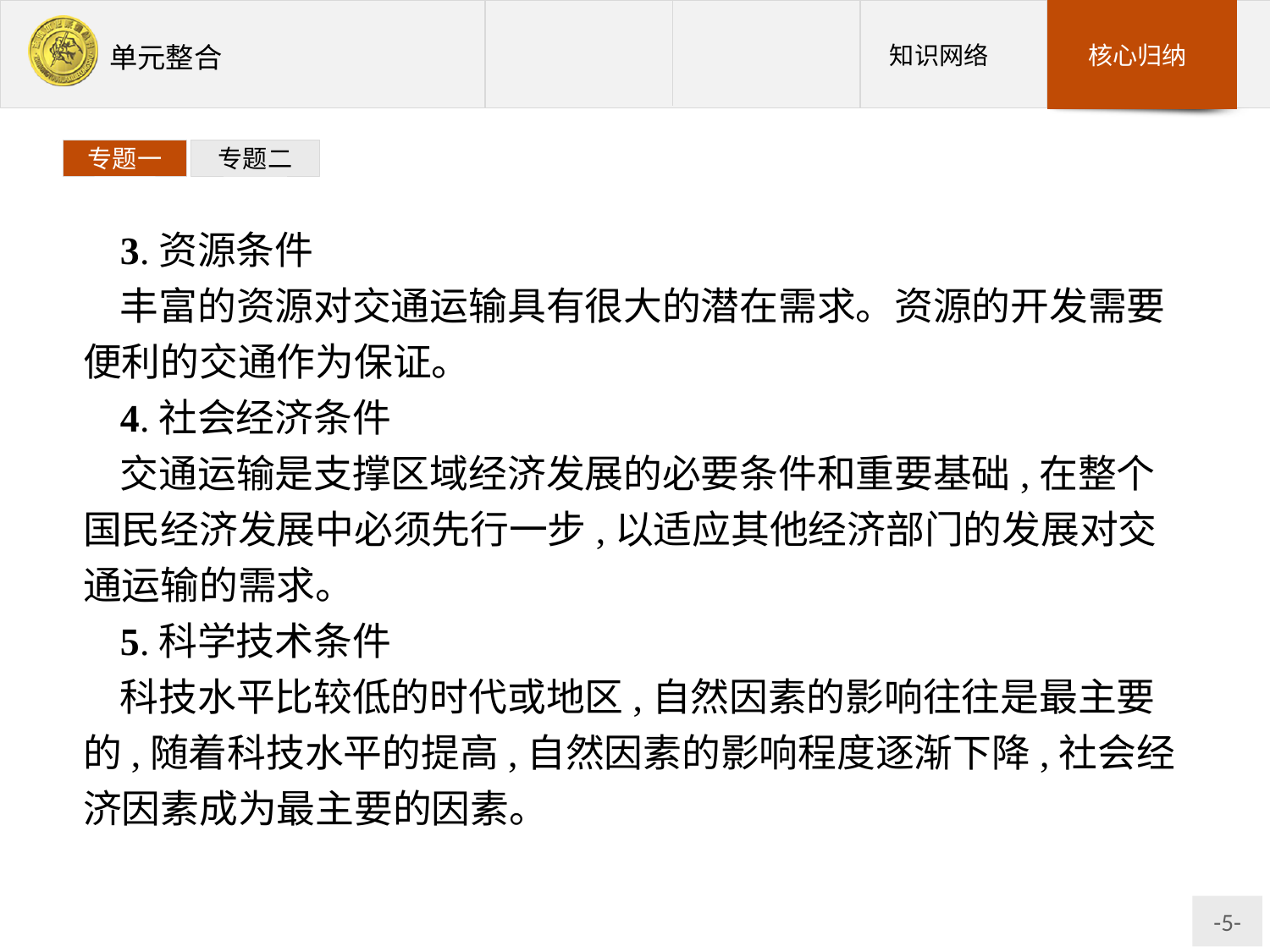

专题一
专题二
3.资源条件
丰富的资源对交通运输具有很大的潜在需求。资源的开发需要便利的交通作为保证。
4.社会经济条件
交通运输是支撑区域经济发展的必要条件和重要基础,在整个国民经济发展中必须先行一步,以适应其他经济部门的发展对交通运输的需求。
5.科学技术条件
科技水平比较低的时代或地区,自然因素的影响往往是最主要的,随着科技水平的提高,自然因素的影响程度逐渐下降,社会经济因素成为最主要的因素。